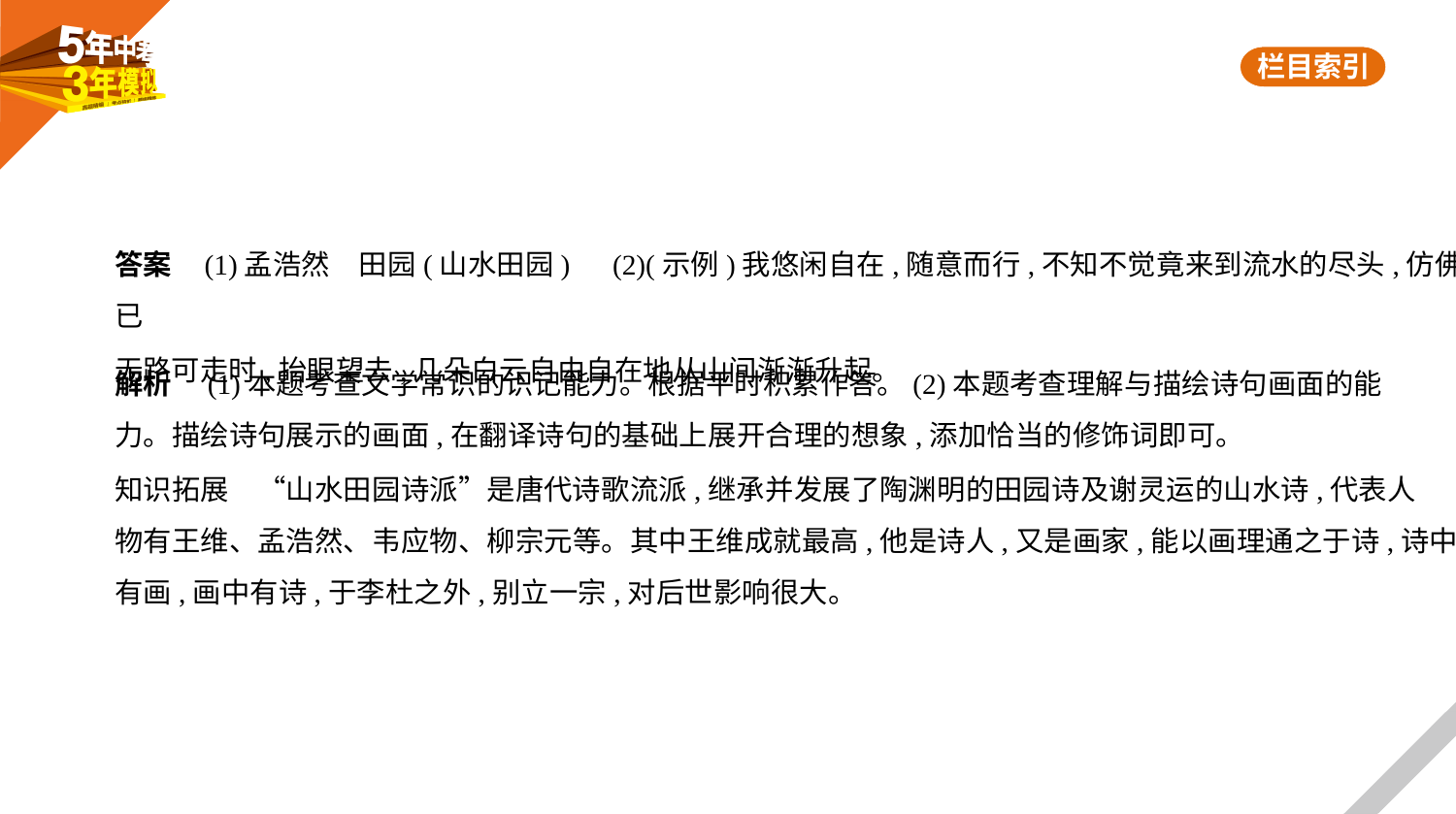

答案    (1)孟浩然　田园(山水田园)　(2)(示例)我悠闲自在,随意而行,不知不觉竟来到流水的尽头,仿佛已
无路可走时,抬眼望去,几朵白云自由自在地从山间渐渐升起。
解析　(1)本题考查文学常识的识记能力。根据平时积累作答。(2)本题考查理解与描绘诗句画面的能
力。描绘诗句展示的画面,在翻译诗句的基础上展开合理的想象,添加恰当的修饰词即可。
知识拓展　“山水田园诗派”是唐代诗歌流派,继承并发展了陶渊明的田园诗及谢灵运的山水诗,代表人
物有王维、孟浩然、韦应物、柳宗元等。其中王维成就最高,他是诗人,又是画家,能以画理通之于诗,诗中
有画,画中有诗,于李杜之外,别立一宗,对后世影响很大。